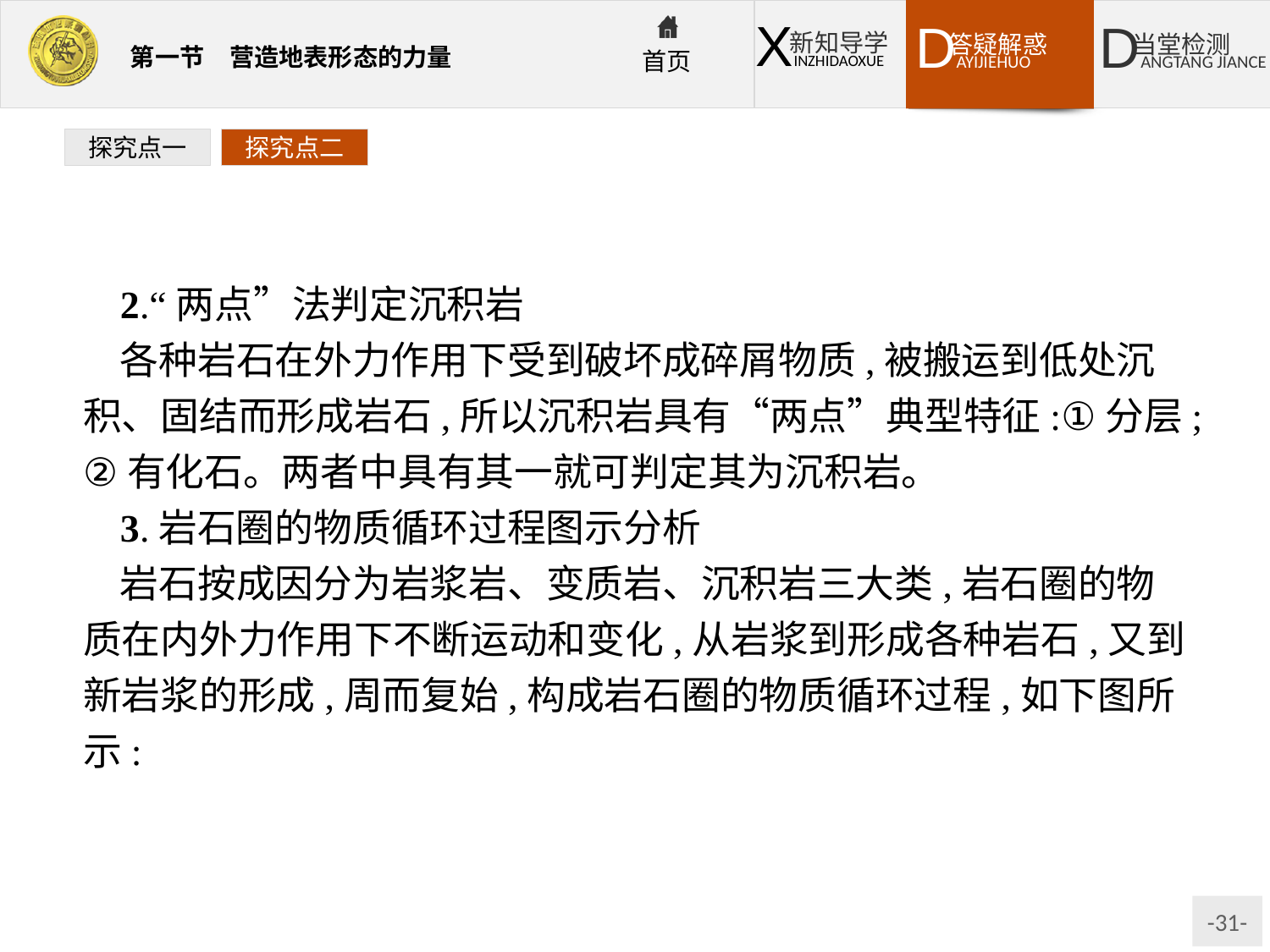

探究点一
探究点二
2.“两点”法判定沉积岩
各种岩石在外力作用下受到破坏成碎屑物质,被搬运到低处沉积、固结而形成岩石,所以沉积岩具有“两点”典型特征:①分层;②有化石。两者中具有其一就可判定其为沉积岩。
3.岩石圈的物质循环过程图示分析
岩石按成因分为岩浆岩、变质岩、沉积岩三大类,岩石圈的物质在内外力作用下不断运动和变化,从岩浆到形成各种岩石,又到新岩浆的形成,周而复始,构成岩石圈的物质循环过程,如下图所示: